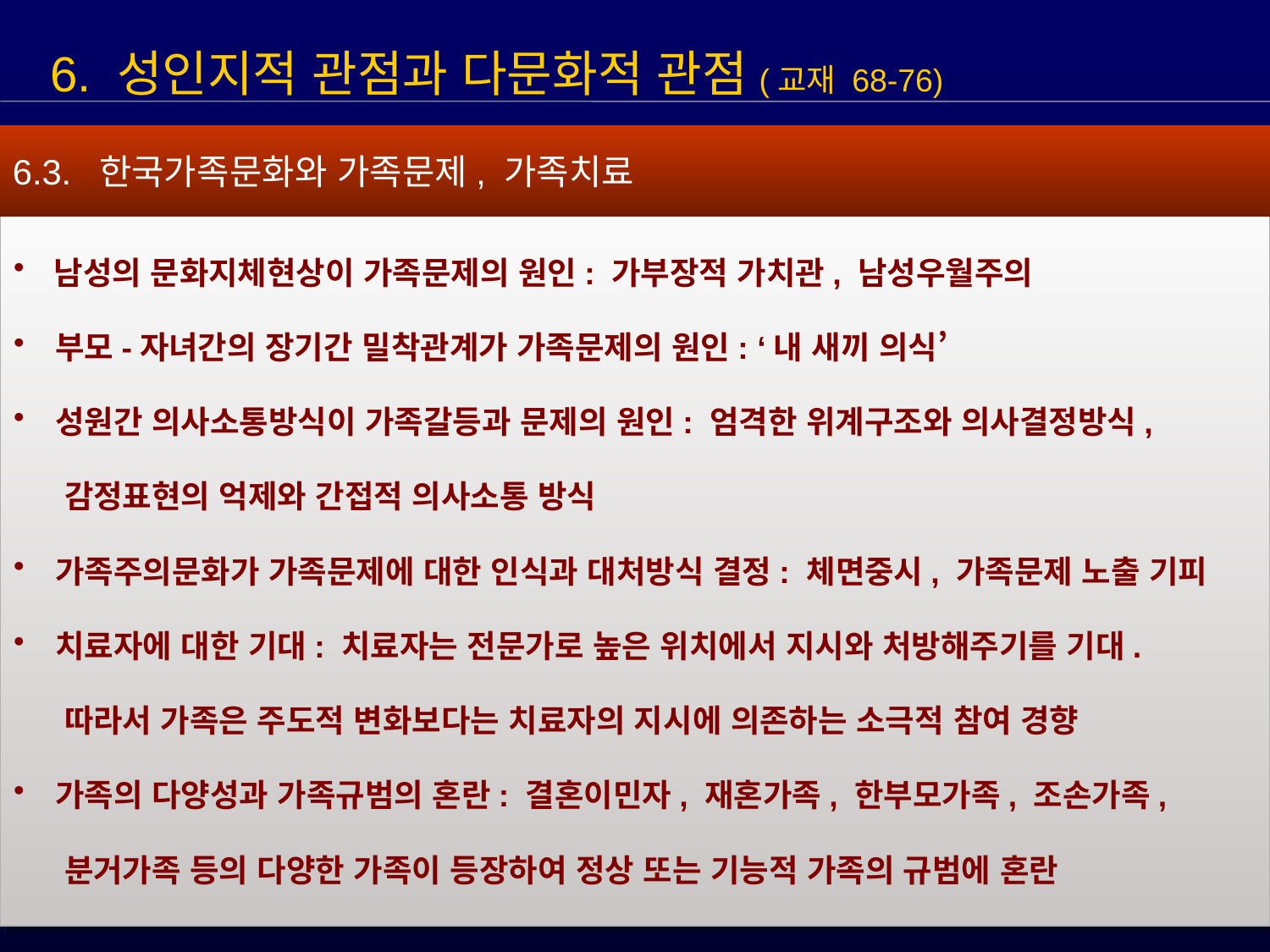

6. 성인지적 관점과 다문화적 관점(교재 68-76)

6.3.  한국가족문화와 가족문제, 가족치료
 남성의 문화지체현상이 가족문제의 원인: 가부장적 가치관, 남성우월주의
 부모-자녀간의 장기간 밀착관계가 가족문제의 원인: ‘내 새끼 의식’
 성원간 의사소통방식이 가족갈등과 문제의 원인: 엄격한 위계구조와 의사결정방식,
  감정표현의 억제와 간접적 의사소통 방식
 가족주의문화가 가족문제에 대한 인식과 대처방식 결정: 체면중시, 가족문제 노출 기피
 치료자에 대한 기대: 치료자는 전문가로 높은 위치에서 지시와 처방해주기를 기대.
  따라서 가족은 주도적 변화보다는 치료자의 지시에 의존하는 소극적 참여 경향
 가족의 다양성과 가족규범의 혼란: 결혼이민자, 재혼가족, 한부모가족, 조손가족,
  분거가족 등의 다양한 가족이 등장하여 정상 또는 기능적 가족의 규범에 혼란